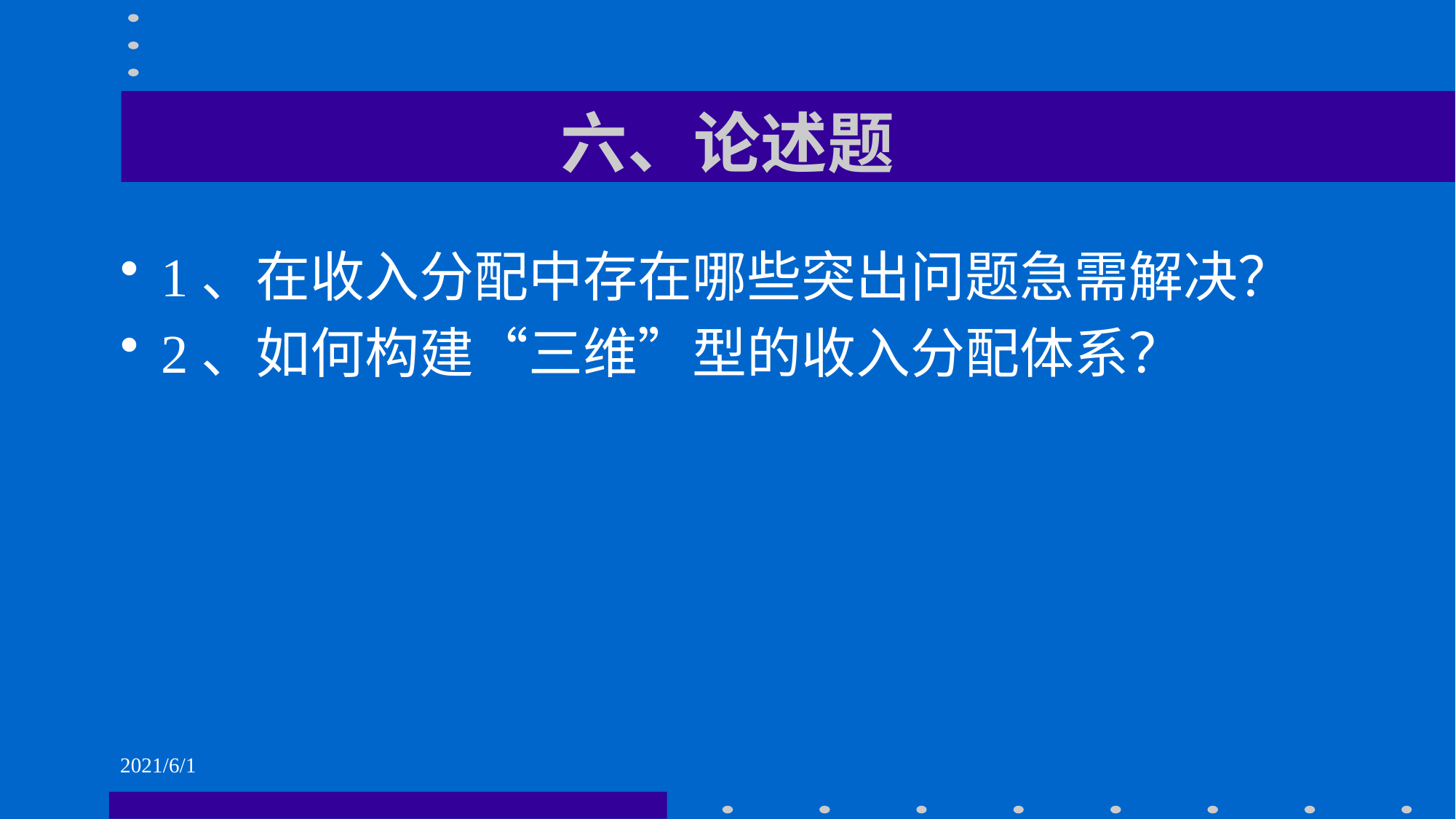

# 六、论述题
1、在收入分配中存在哪些突出问题急需解决？
2、如何构建“三维”型的收入分配体系？
2021/6/1